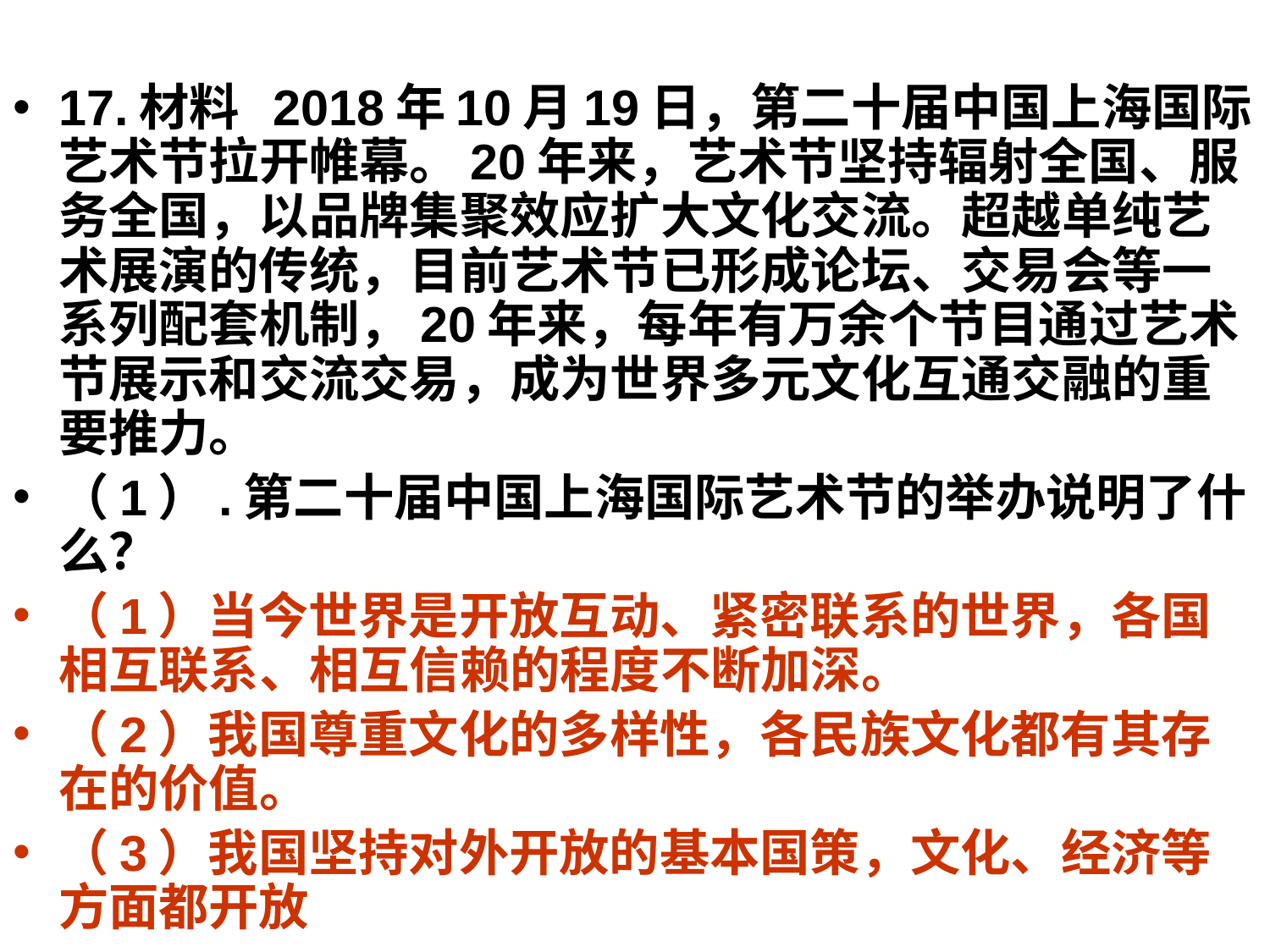

17.材料  2018年10月19日，第二十届中国上海国际艺术节拉开帷幕。20年来，艺术节坚持辐射全国、服务全国，以品牌集聚效应扩大文化交流。超越单纯艺术展演的传统，目前艺术节已形成论坛、交易会等一系列配套机制，20年来，每年有万余个节目通过艺术节展示和交流交易，成为世界多元文化互通交融的重要推力。
（1）.第二十届中国上海国际艺术节的举办说明了什么？
（1）当今世界是开放互动、紧密联系的世界，各国相互联系、相互信赖的程度不断加深。
（2）我国尊重文化的多样性，各民族文化都有其存在的价值。
（3）我国坚持对外开放的基本国策，文化、经济等方面都开放